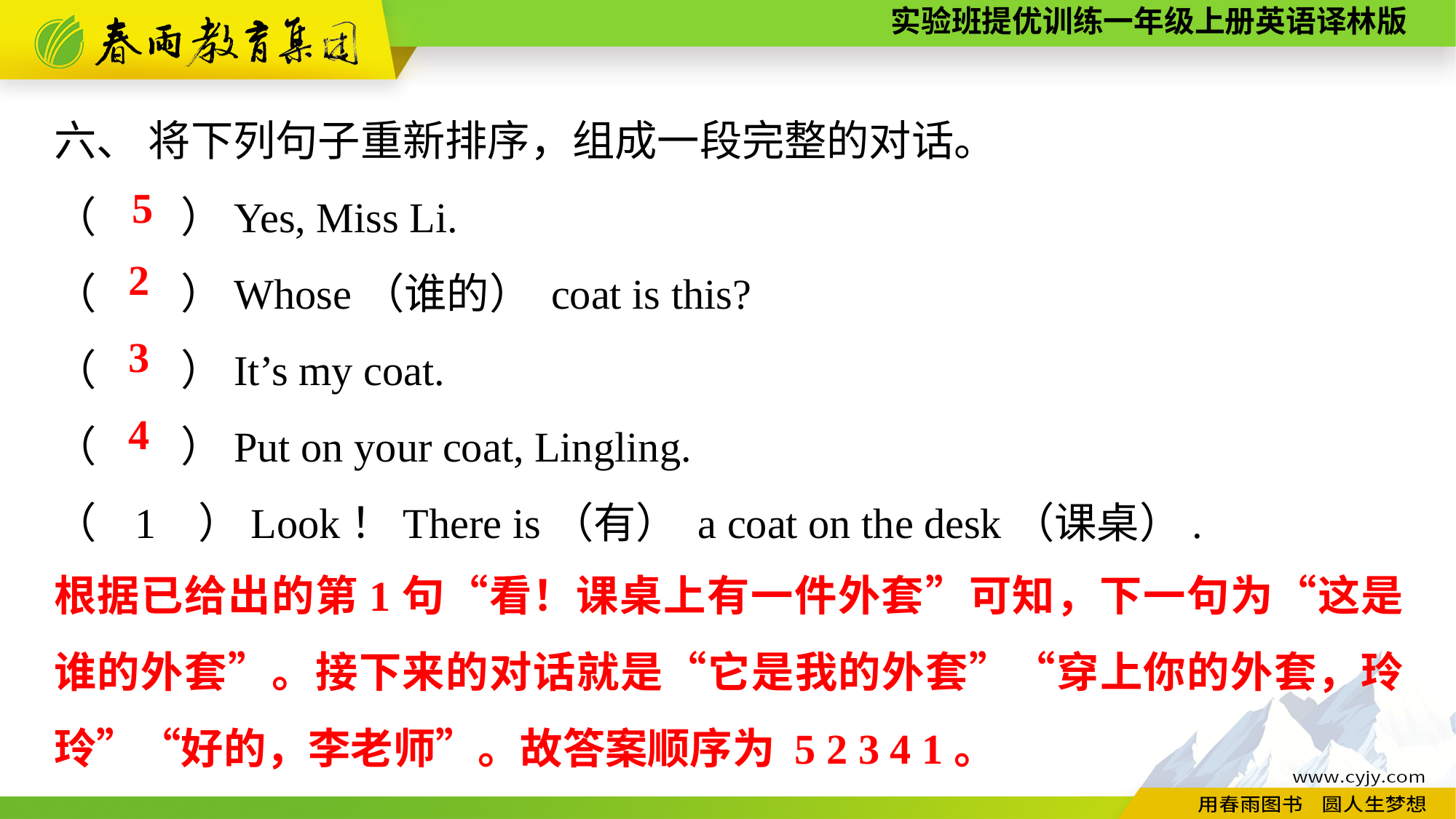

六、 将下列句子重新排序，组成一段完整的对话。
（　　）Yes, Miss Li.
（　　）Whose（谁的） coat is this?
（　　）It’s my coat.
（　　）Put on your coat, Lingling.
（   1   ）Look！There is（有） a coat on the desk（课桌）.
5
2
3
4
根据已给出的第1句“看！课桌上有一件外套”可知，下一句为“这是谁的外套”。接下来的对话就是“它是我的外套”“穿上你的外套，玲玲”“好的，李老师”。故答案顺序为 5 2 3 4 1。